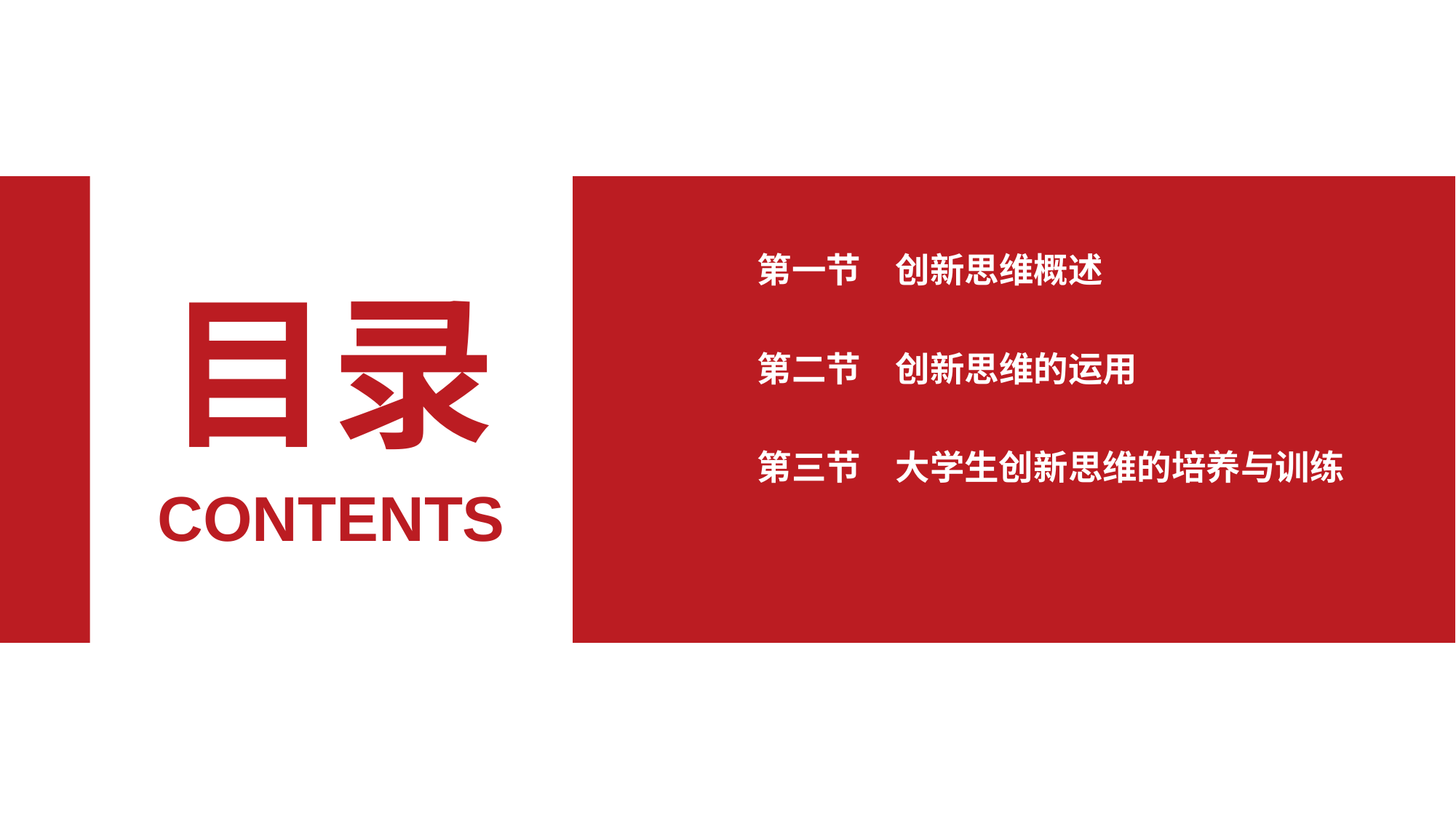

第一节　创新思维概述
目录
第二节　创新思维的运用
第三节　大学生创新思维的培养与训练
CONTENTS